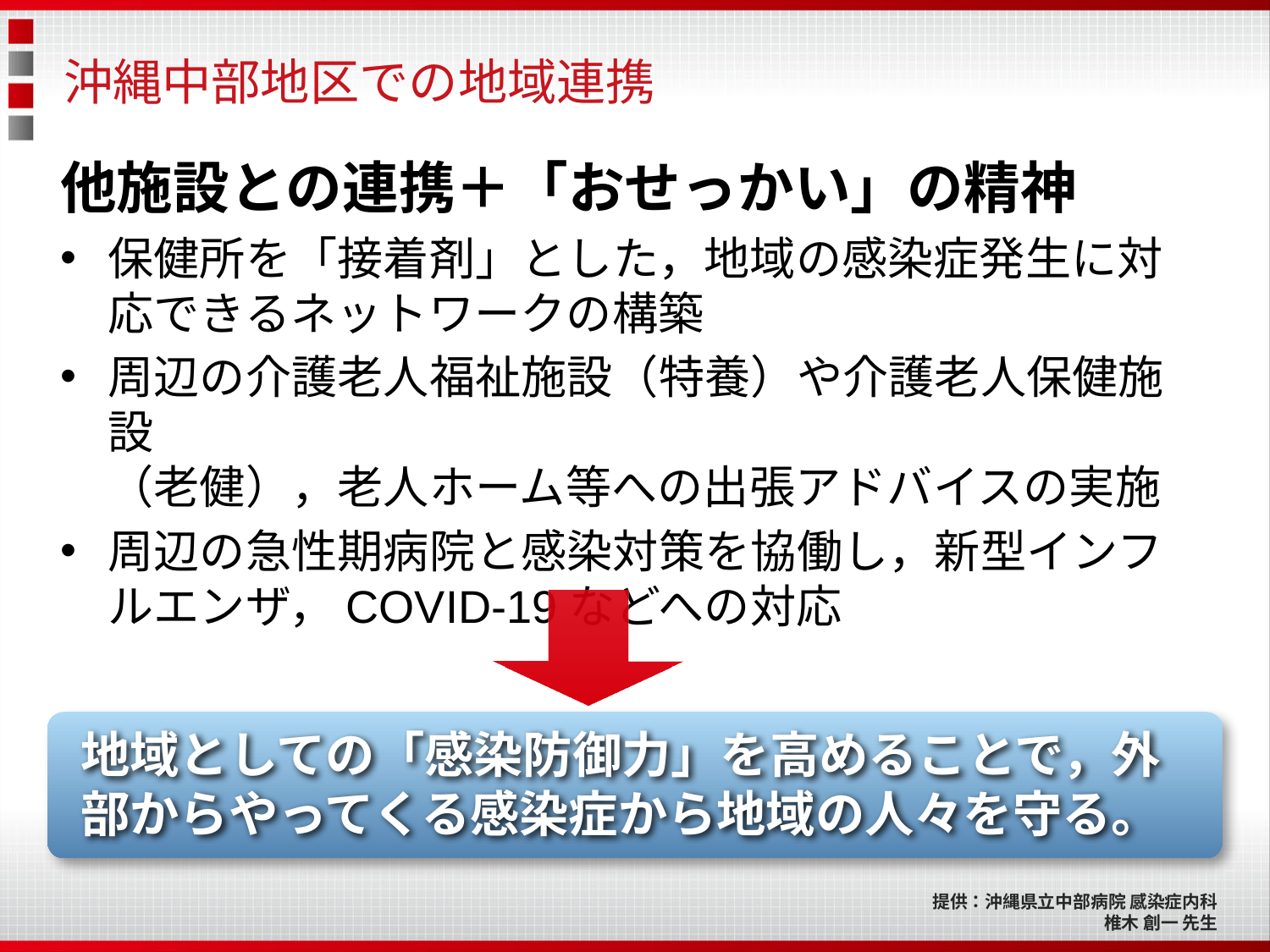

# 沖縄中部地区での地域連携
他施設との連携＋「おせっかい」の精神
保健所を「接着剤」とした，地域の感染症発生に対応できるネットワークの構築
周辺の介護老人福祉施設（特養）や介護老人保健施設
（老健），老人ホーム等への出張アドバイスの実施
周辺の急性期病院と感染対策を協働し，新型インフルエンザ，COVID-19などへの対応

地域としての「感染防御力」を高めることで，外部からやってくる感染症から地域の人々を守る。
提供：沖縄県立中部病院 感染症内科
　　　　　椎木 創一 先生